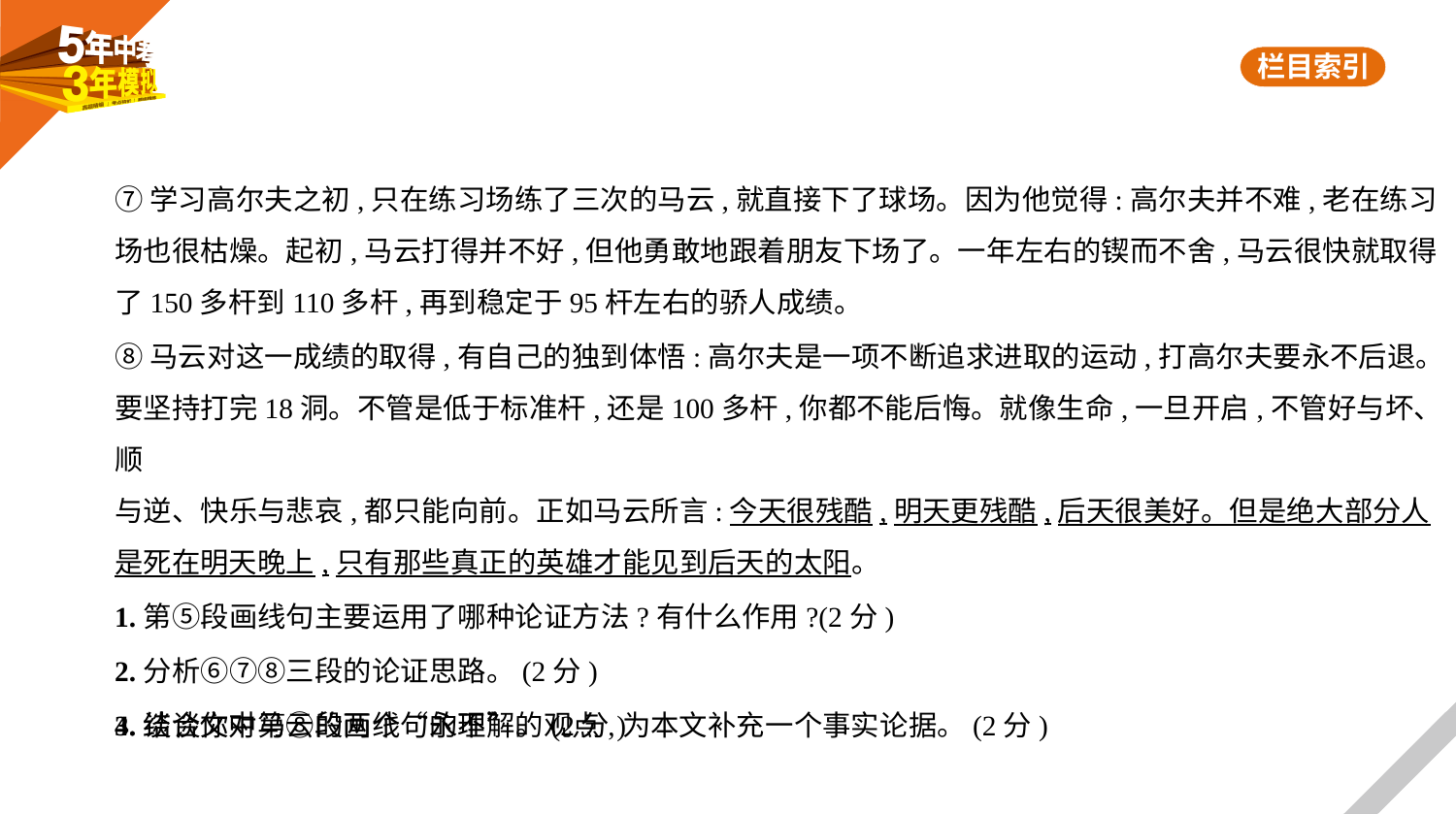

⑦学习高尔夫之初,只在练习场练了三次的马云,就直接下了球场。因为他觉得:高尔夫并不难,老在练习
场也很枯燥。起初,马云打得并不好,但他勇敢地跟着朋友下场了。一年左右的锲而不舍,马云很快就取得
了150多杆到110多杆,再到稳定于95杆左右的骄人成绩。
⑧马云对这一成绩的取得,有自己的独到体悟:高尔夫是一项不断追求进取的运动,打高尔夫要永不后退。
要坚持打完18洞。不管是低于标准杆,还是100多杆,你都不能后悔。就像生命,一旦开启,不管好与坏、顺
与逆、快乐与悲哀,都只能向前。正如马云所言:今天很残酷,明天更残酷,后天很美好。但是绝大部分人
是死在明天晚上,只有那些真正的英雄才能见到后天的太阳。
1.第⑤段画线句主要运用了哪种论证方法?有什么作用?(2分)
2.分析⑥⑦⑧三段的论证思路。(2分)
3.谈谈你对第⑧段画线句的理解。(2分)
4.结合文中马云的两个“永不”的观点,为本文补充一个事实论据。(2分)